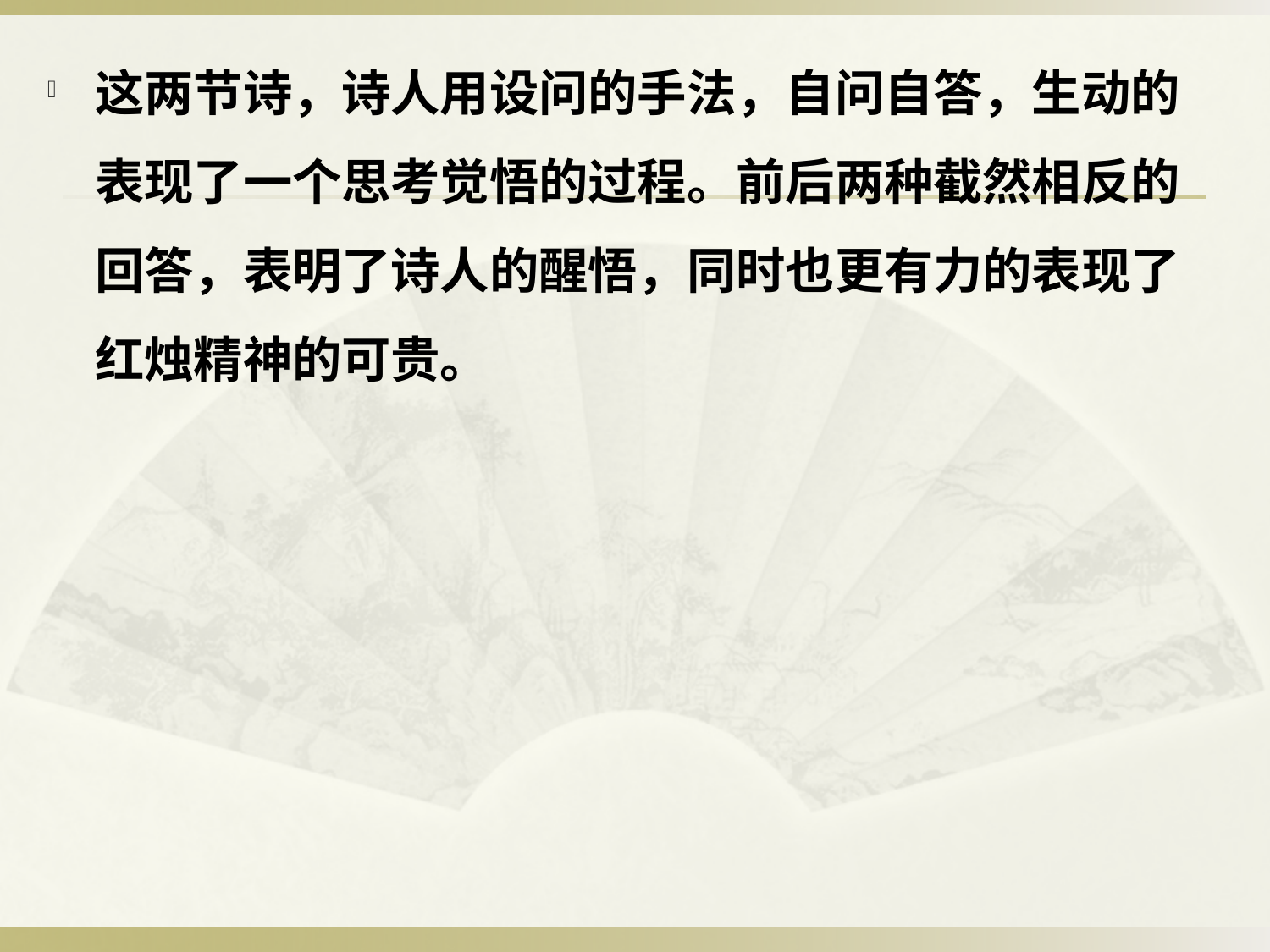

这两节诗，诗人用设问的手法，自问自答，生动的表现了一个思考觉悟的过程。前后两种截然相反的回答，表明了诗人的醒悟，同时也更有力的表现了红烛精神的可贵。